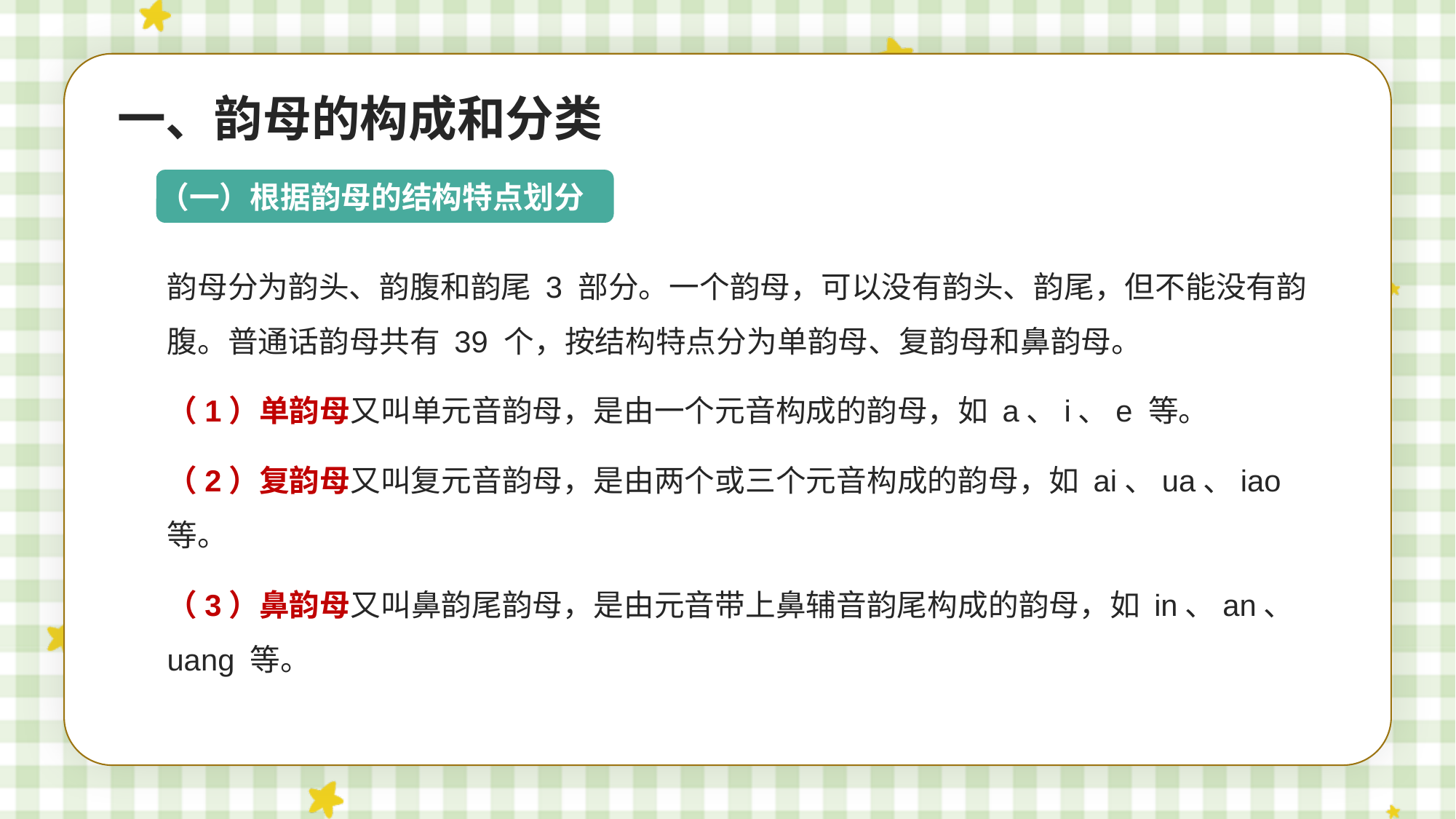

一、韵母的构成和分类
（一）根据韵母的结构特点划分
韵母分为韵头、韵腹和韵尾 3 部分。一个韵母，可以没有韵头、韵尾，但不能没有韵腹。普通话韵母共有 39 个，按结构特点分为单韵母、复韵母和鼻韵母。
（1）单韵母又叫单元音韵母，是由一个元音构成的韵母，如 a、i、e 等。
（2）复韵母又叫复元音韵母，是由两个或三个元音构成的韵母，如 ai、ua、iao 等。
（3）鼻韵母又叫鼻韵尾韵母，是由元音带上鼻辅音韵尾构成的韵母，如 in、an、uang 等。